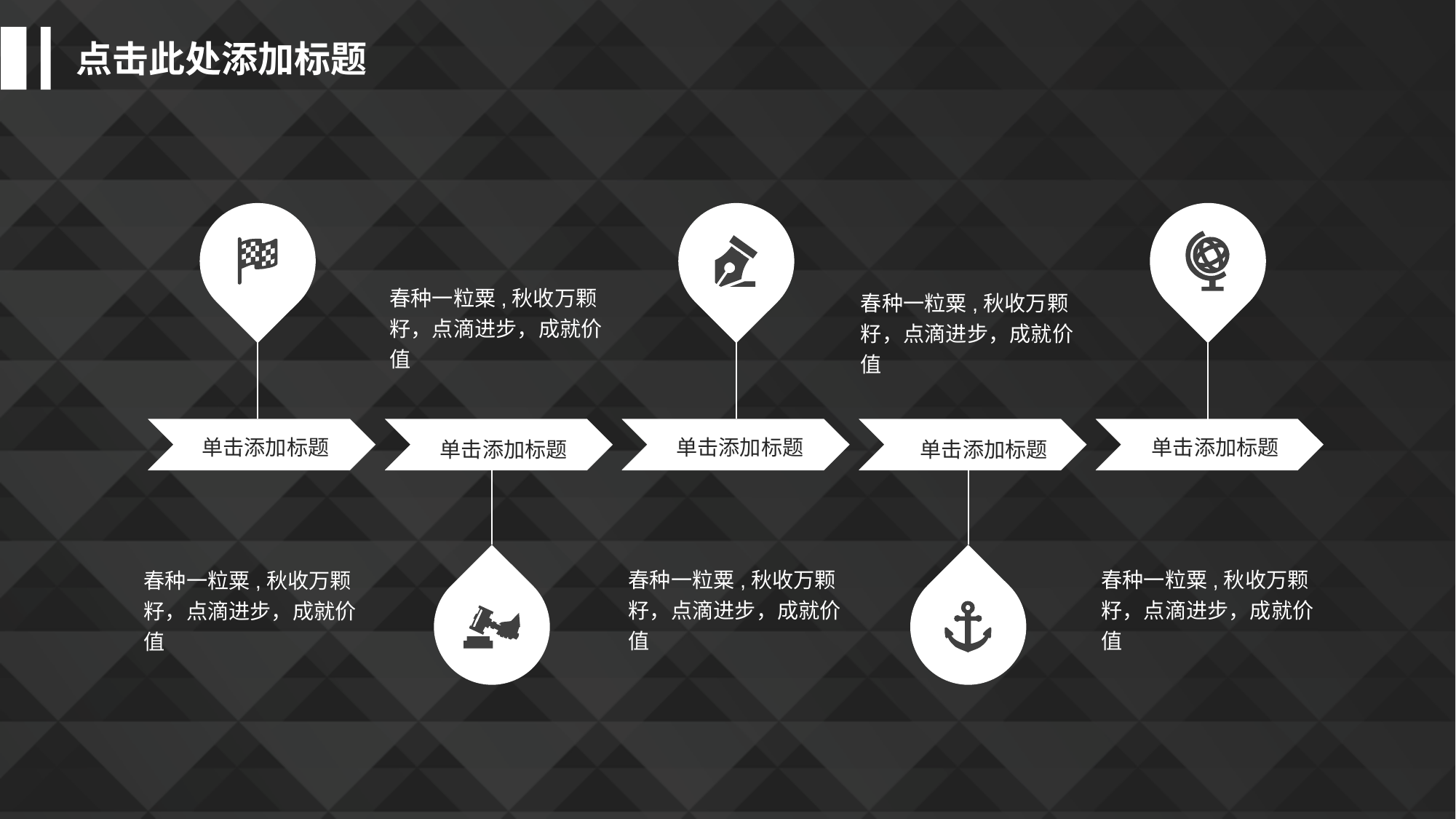

点击此处添加标题

春种一粒粟,秋收万颗籽，点滴进步，成就价值
春种一粒粟,秋收万颗籽，点滴进步，成就价值

单击添加标题
单击添加标题
单击添加标题
单击添加标题
单击添加标题
春种一粒粟,秋收万颗籽，点滴进步，成就价值
春种一粒粟,秋收万颗籽，点滴进步，成就价值
春种一粒粟,秋收万颗籽，点滴进步，成就价值